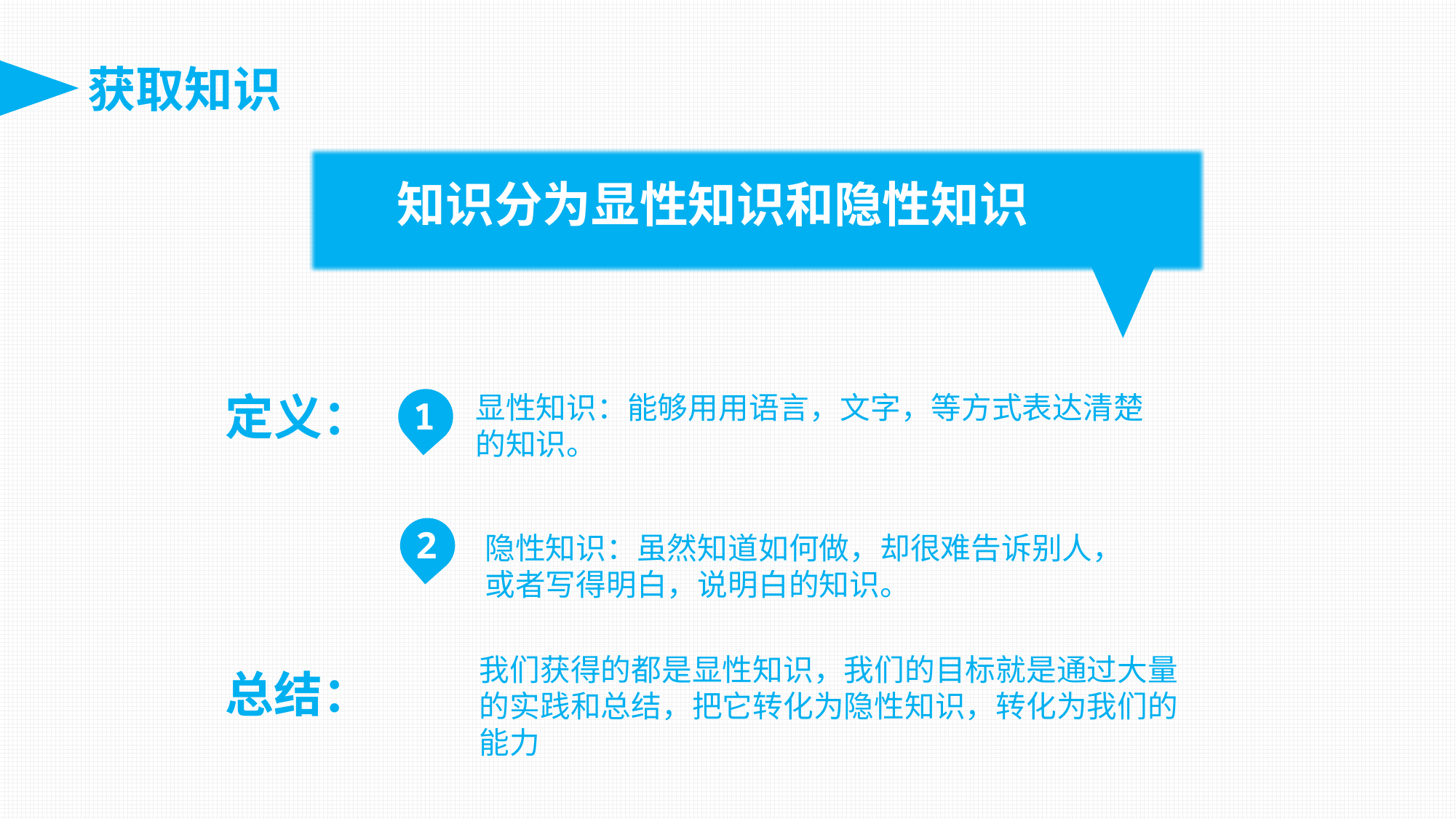

获取知识

知识分为显性知识和隐性知识

定义：
显性知识：能够用用语言，文字，等方式表达清楚的知识。
1

2

隐性知识：虽然知道如何做，却很难告诉别人，或者写得明白，说明白的知识。
我们获得的都是显性知识，我们的目标就是通过大量的实践和总结，把它转化为隐性知识，转化为我们的能力
总结：